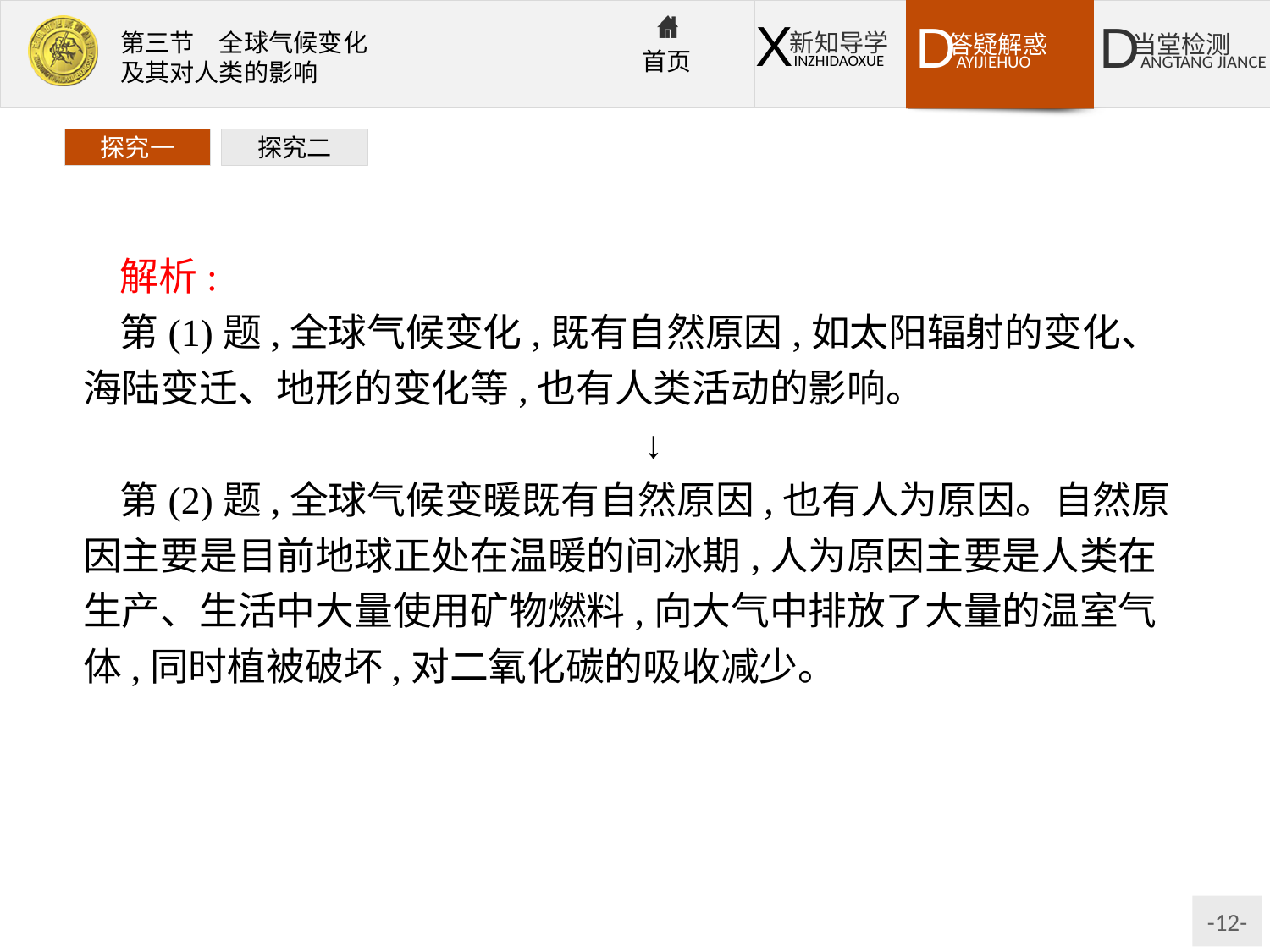

探究一
探究二
解析:
第(1)题,全球气候变化,既有自然原因,如太阳辐射的变化、海陆变迁、地形的变化等,也有人类活动的影响。
↓
第(2)题,全球气候变暖既有自然原因,也有人为原因。自然原因主要是目前地球正处在温暖的间冰期,人为原因主要是人类在生产、生活中大量使用矿物燃料,向大气中排放了大量的温室气体,同时植被破坏,对二氧化碳的吸收减少。
答案:(1)D　(2)A